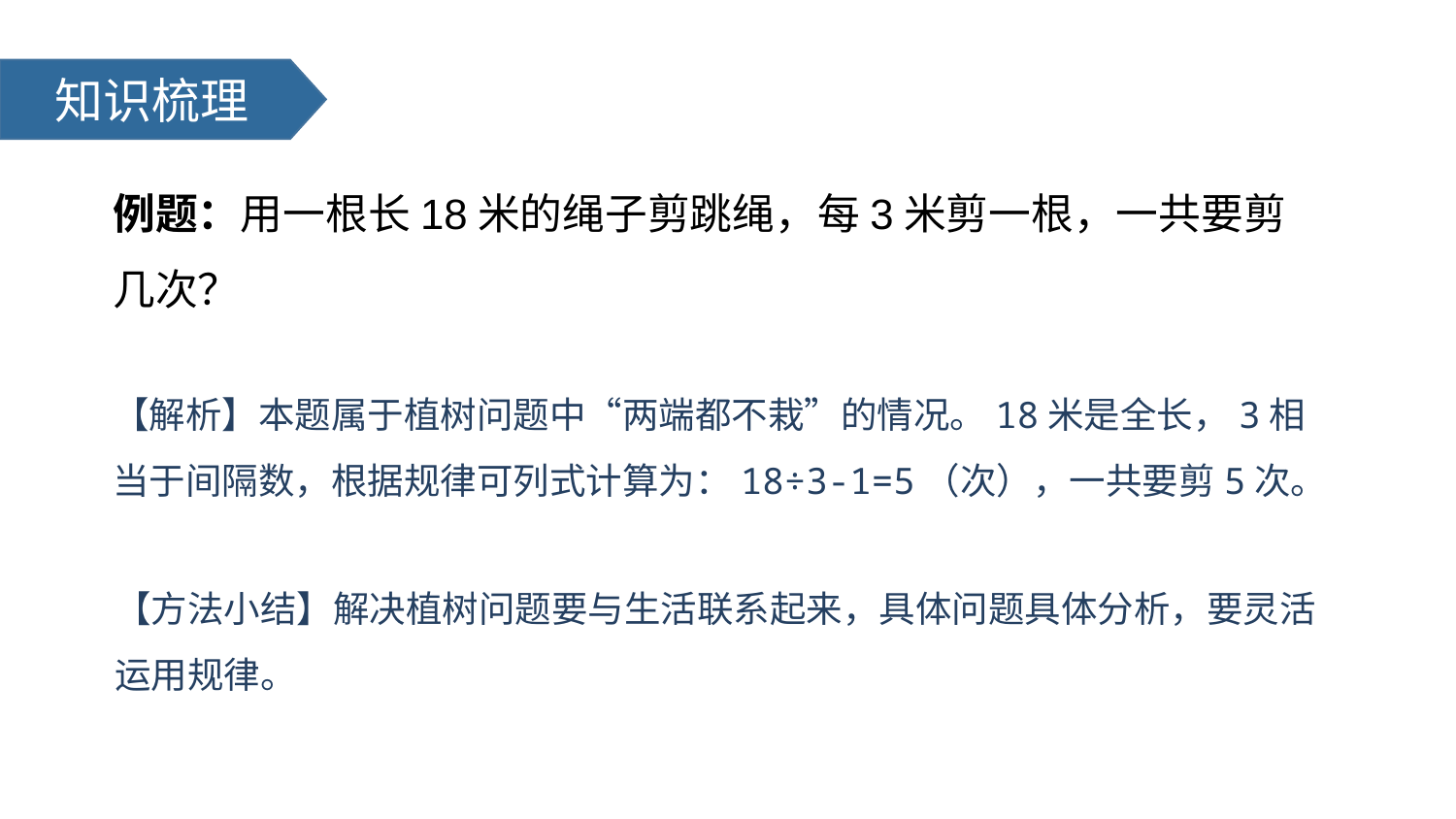

知识梳理
例题：用一根长18米的绳子剪跳绳，每3米剪一根，一共要剪几次？
【解析】本题属于植树问题中“两端都不栽”的情况。18米是全长，3相当于间隔数，根据规律可列式计算为：18÷3-1=5（次），一共要剪5次。
【方法小结】解决植树问题要与生活联系起来，具体问题具体分析，要灵活运用规律。